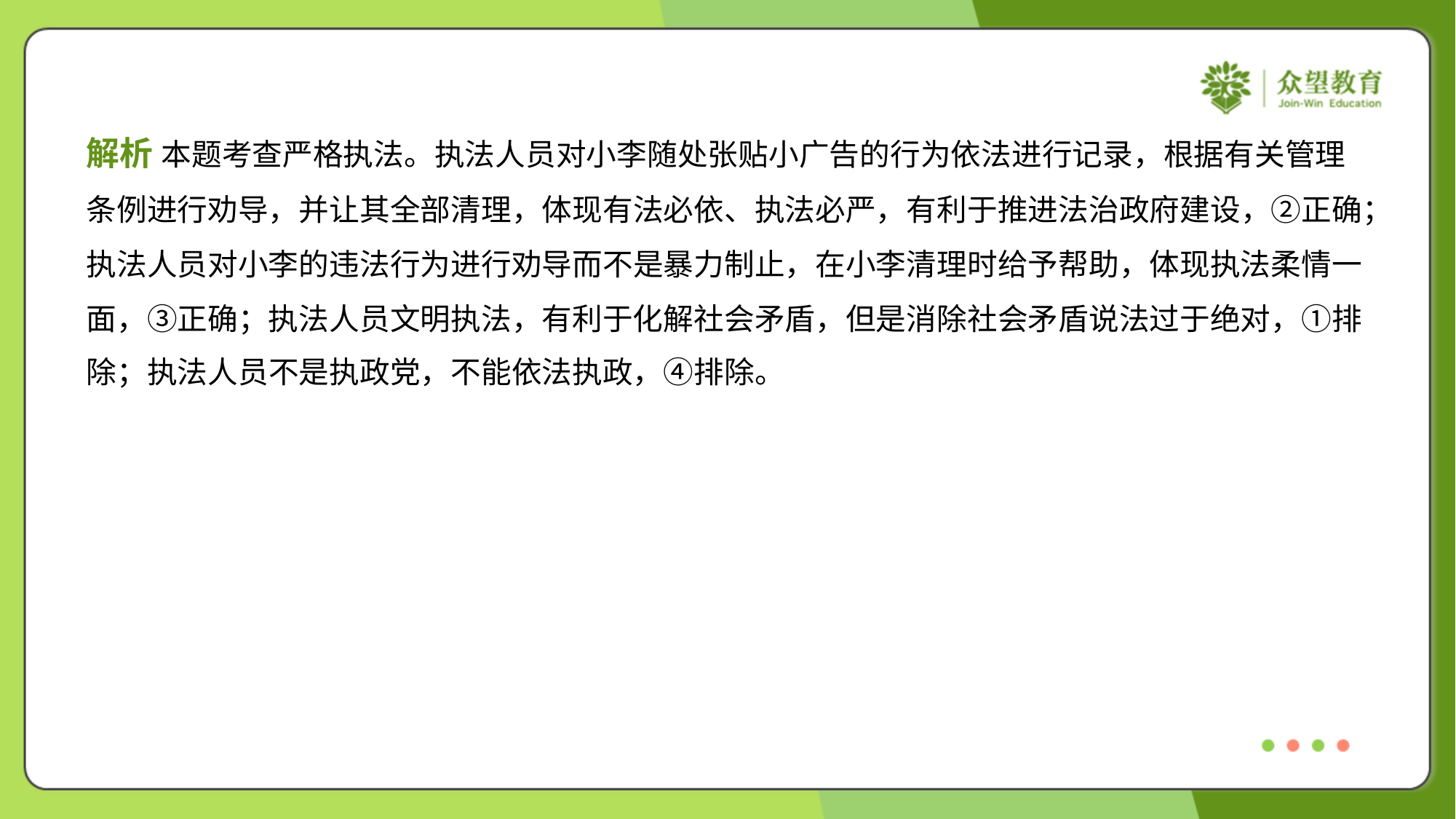

解析 本题考查严格执法。执法人员对小李随处张贴小广告的行为依法进行记录，根据有关管理
条例进行劝导，并让其全部清理，体现有法必依、执法必严，有利于推进法治政府建设，②正确；
执法人员对小李的违法行为进行劝导而不是暴力制止，在小李清理时给予帮助，体现执法柔情一
面，③正确；执法人员文明执法，有利于化解社会矛盾，但是消除社会矛盾说法过于绝对，①排
除；执法人员不是执政党，不能依法执政，④排除。